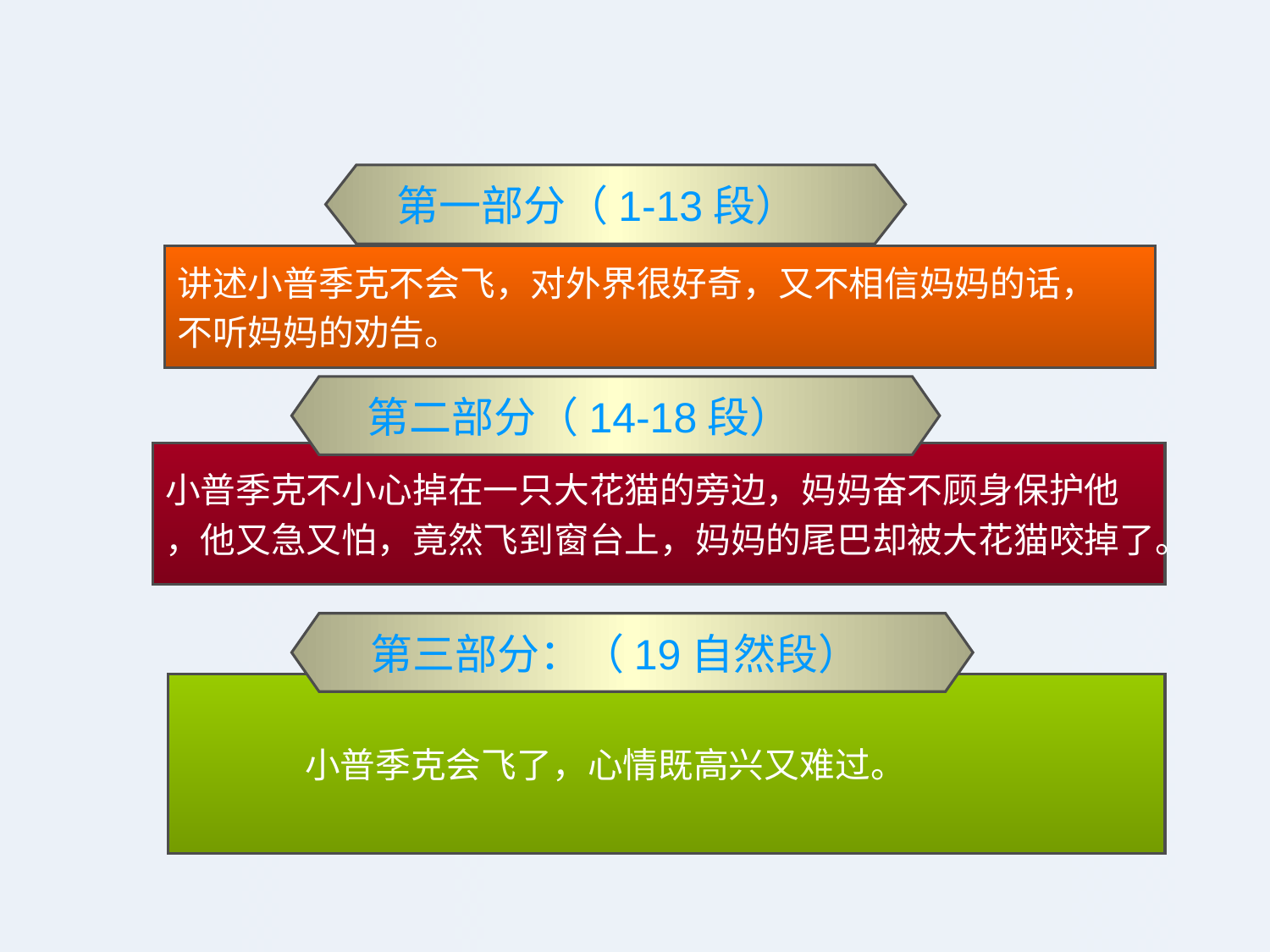

第一部分（1-13段）
讲述小普季克不会飞，对外界很好奇，又不相信妈妈的话，
不听妈妈的劝告。
第二部分（14-18段）
小普季克不小心掉在一只大花猫的旁边，妈妈奋不顾身保护他
，他又急又怕，竟然飞到窗台上，妈妈的尾巴却被大花猫咬掉了。
第三部分：（19自然段）
小普季克会飞了，心情既高兴又难过。